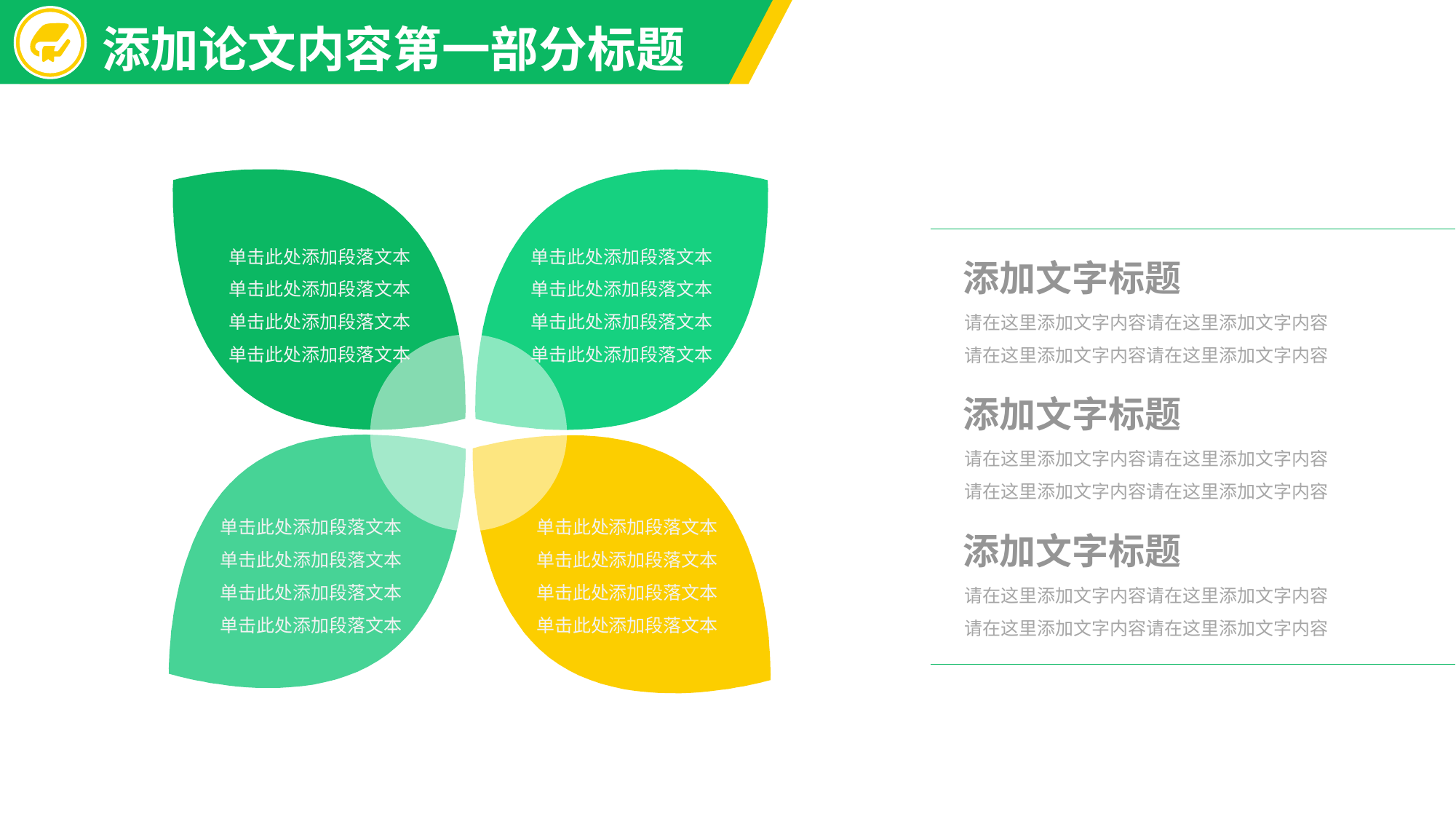

添加论文内容第一部分标题

单击此处添加段落文本单击此处添加段落文本单击此处添加段落文本单击此处添加段落文本
单击此处添加段落文本单击此处添加段落文本单击此处添加段落文本单击此处添加段落文本
添加文字标题
请在这里添加文字内容请在这里添加文字内容请在这里添加文字内容请在这里添加文字内容

添加文字标题
请在这里添加文字内容请在这里添加文字内容请在这里添加文字内容请在这里添加文字内容
单击此处添加段落文本单击此处添加段落文本单击此处添加段落文本单击此处添加段落文本
单击此处添加段落文本单击此处添加段落文本单击此处添加段落文本单击此处添加段落文本
添加文字标题
请在这里添加文字内容请在这里添加文字内容请在这里添加文字内容请在这里添加文字内容